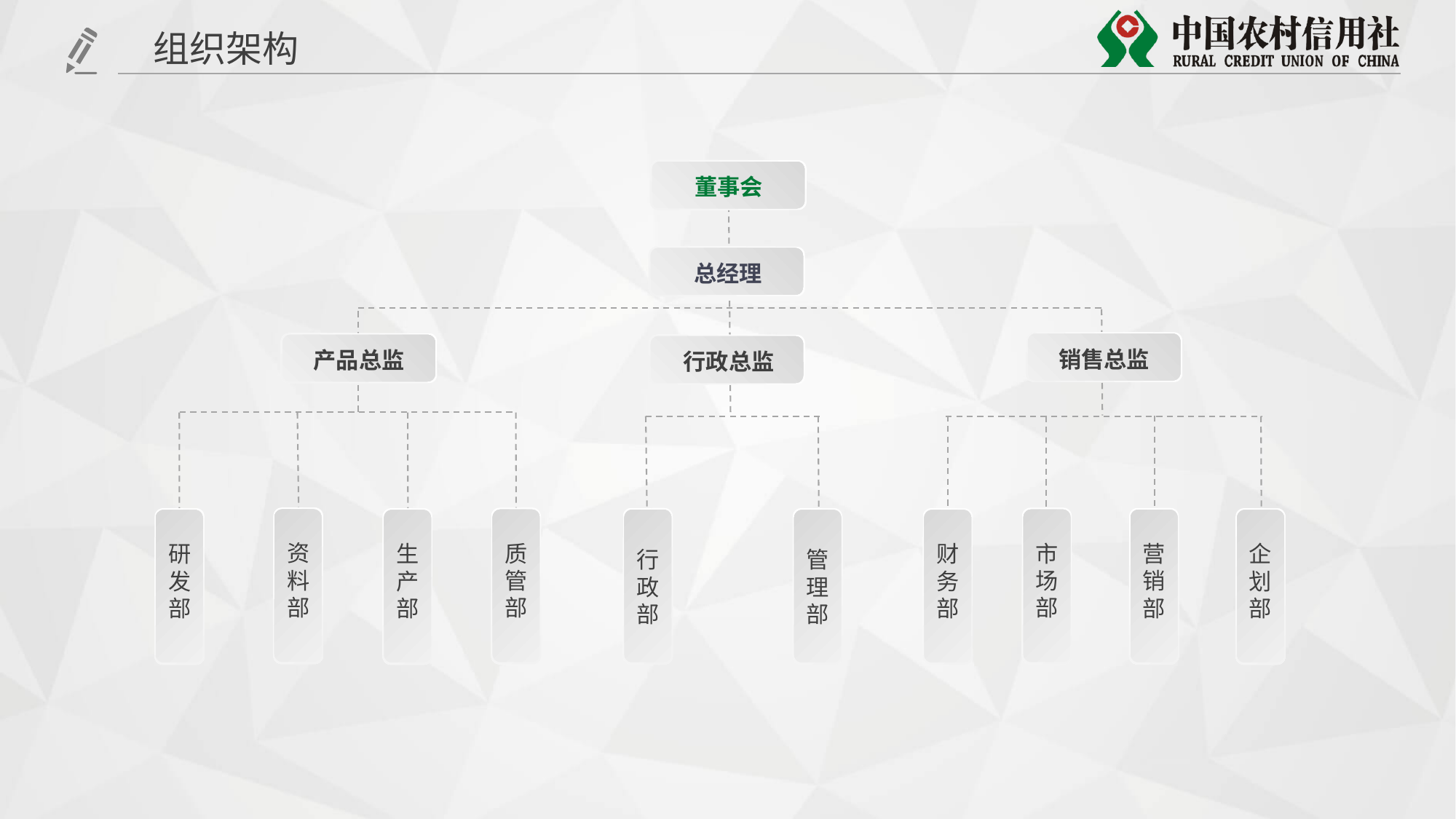

组织架构

董事会

总经理

销售总监

产品总监

行政总监
资料部

质管部

市场部

行政部

营销部

研发部

生产部

管理部

财务部

企划部